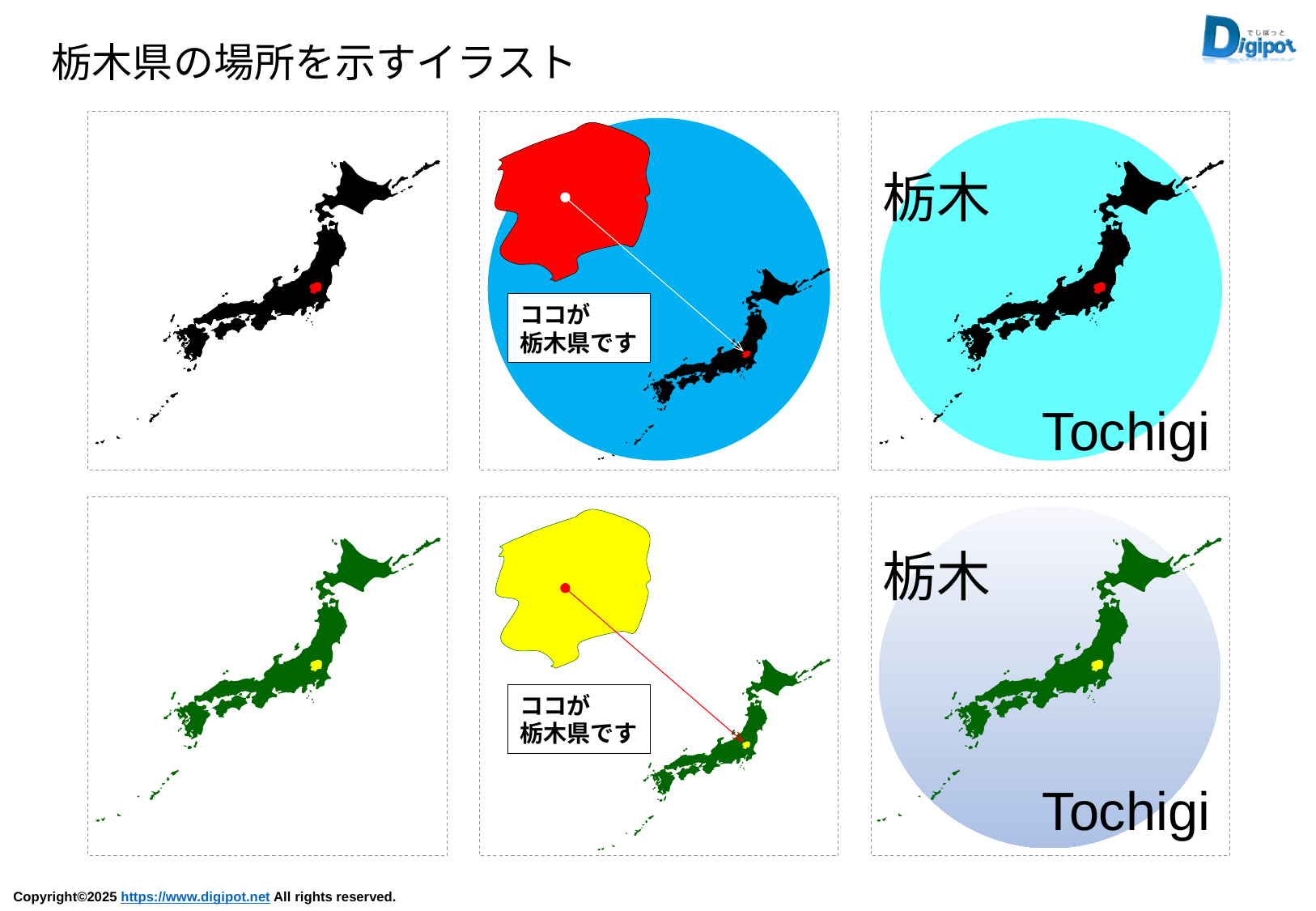

栃木県の場所を示すイラスト

ココが
栃木県です

栃木

Tochigi

栃木

Tochigi

ココが
栃木県です